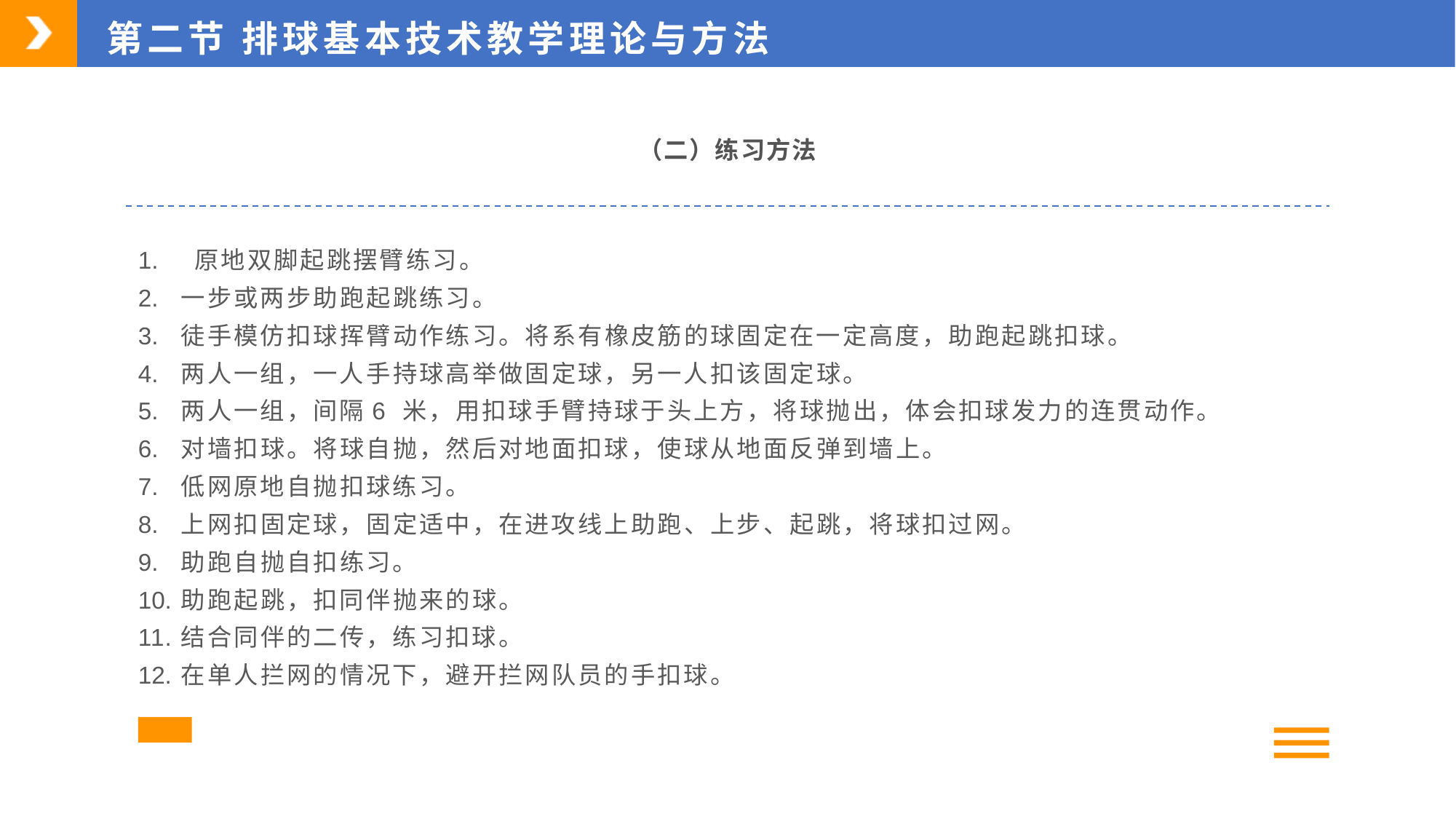

第二节 排球基本技术教学理论与方法
（二）练习方法
 原地双脚起跳摆臂练习。
一步或两步助跑起跳练习。
徒手模仿扣球挥臂动作练习。将系有橡皮筋的球固定在一定高度，助跑起跳扣球。
两人一组，一人手持球高举做固定球，另一人扣该固定球。
两人一组，间隔6 米，用扣球手臂持球于头上方，将球抛出，体会扣球发力的连贯动作。
对墙扣球。将球自抛，然后对地面扣球，使球从地面反弹到墙上。
低网原地自抛扣球练习。
上网扣固定球，固定适中，在进攻线上助跑、上步、起跳，将球扣过网。
助跑自抛自扣练习。
助跑起跳，扣同伴抛来的球。
结合同伴的二传，练习扣球。
在单人拦网的情况下，避开拦网队员的手扣球。